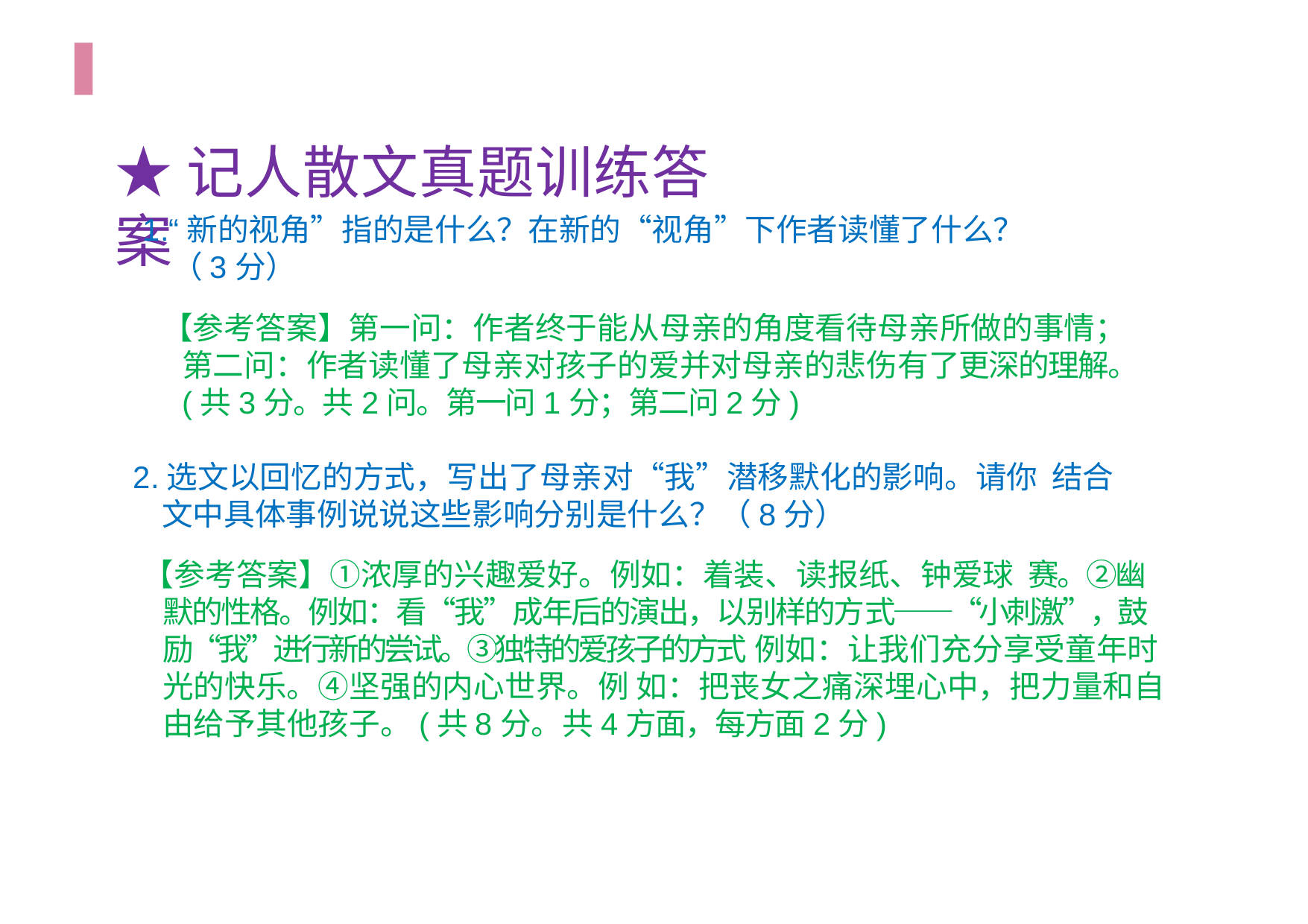

# ★记人散文真题训练答案
1.“新的视角”指的是什么？在新的“视角”下作者读懂了什么？
（3分）
【参考答案】第一问：作者终于能从母亲的角度看待母亲所做的事情；第二问：作者读懂了母亲对孩子的爱并对母亲的悲伤有了更深的理解。(共3分。共2问。第一问1分；第二问2分)

2.选文以回忆的方式，写出了母亲对“我”潜移默化的影响。请你  结合文中具体事例说说这些影响分别是什么？（8分）
【参考答案】①浓厚的兴趣爱好。例如：着装、读报纸、钟爱球  赛。②幽默的性格。例如：看“我”成年后的演出，以别样的方式——“⼩刺激”，⿎励“我”进⾏新的尝试。③独特的爱孩子的方式  例如：让我们充分享受童年时光的快乐。④坚强的内心世界。例 如：把丧女之痛深埋心中，把力量和自由给予其他孩子。(共8分。共4方面，每方面2分)